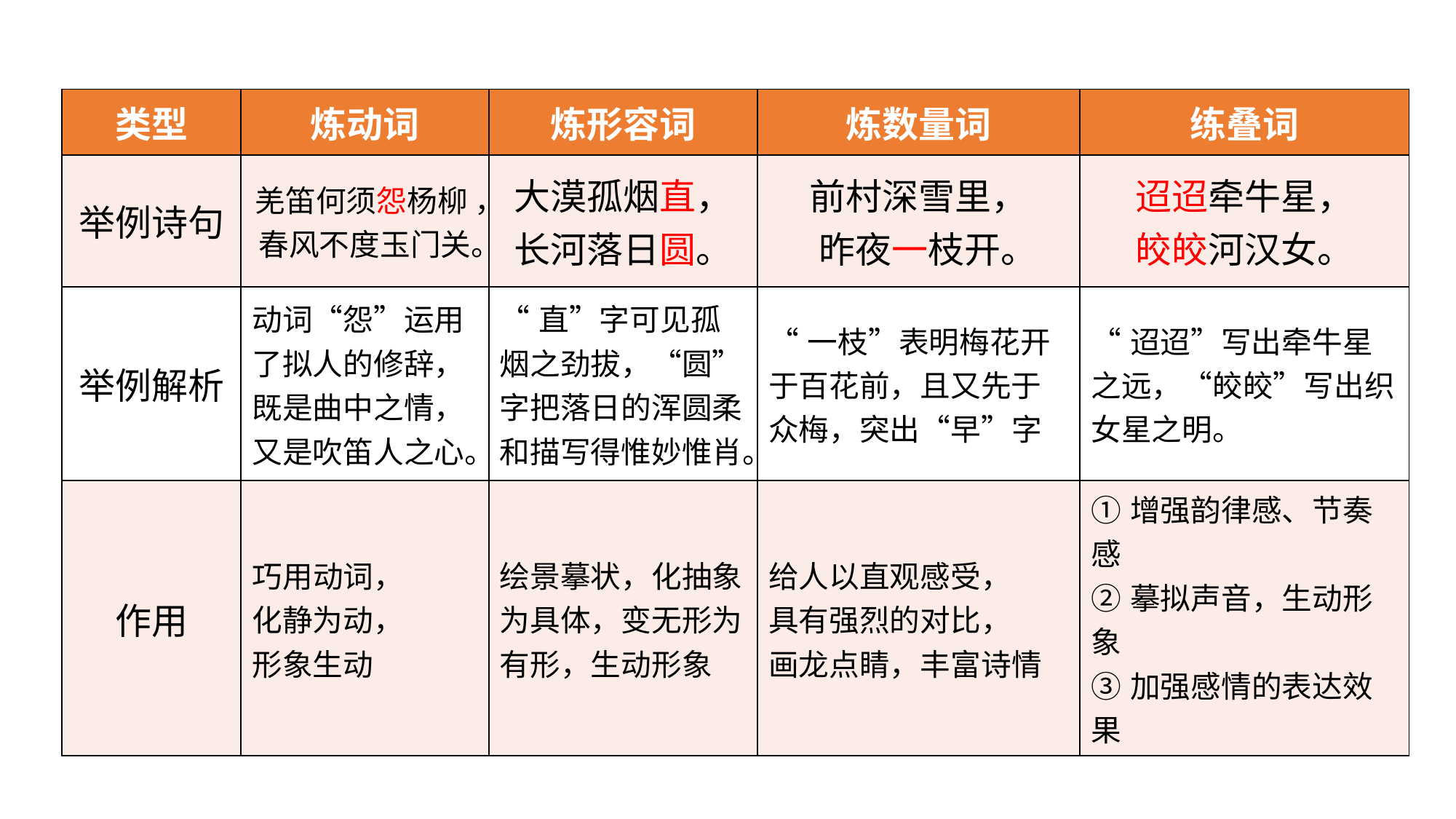

| 类型 | 炼动词 | 炼形容词 | 炼数量词 | 练叠词 |
| --- | --- | --- | --- | --- |
| 举例诗句 | 羌笛何须怨杨柳 ，春风不度玉门关。 | 大漠孤烟直， 长河落日圆。 | 前村深雪里， 昨夜一枝开。 | 迢迢牵牛星， 皎皎河汉女。 |
| 举例解析 | 动词“怨”运用了拟人的修辞，既是曲中之情，又是吹笛人之心。 | “直”字可见孤烟之劲拔，“圆”字把落日的浑圆柔和描写得惟妙惟肖。 | “一枝”表明梅花开于百花前，且又先于众梅，突出“早”字 | “迢迢”写出牵牛星之远，“皎皎”写出织女星之明。 |
| 作用 | 巧用动词， 化静为动， 形象生动 | 绘景摹状，化抽象为具体，变无形为有形，生动形象 | 给人以直观感受， 具有强烈的对比， 画龙点睛，丰富诗情 | ①增强韵律感、节奏感 ②摹拟声音，生动形象 ③加强感情的表达效果 |